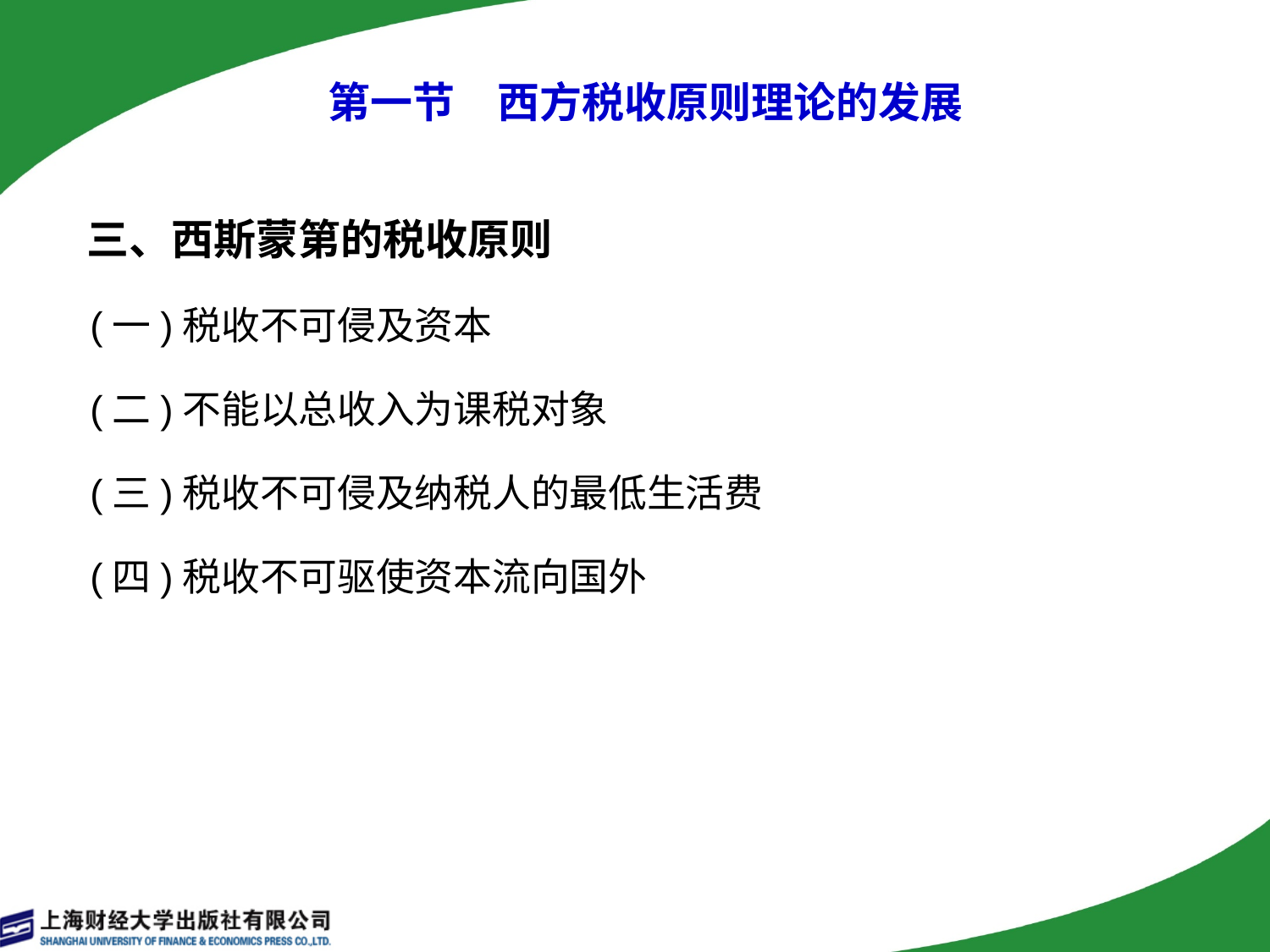

# 第一节　西方税收原则理论的发展
  三、西斯蒙第的税收原则
   (一)税收不可侵及资本
   (二)不能以总收入为课税对象
   (三)税收不可侵及纳税人的最低生活费
   (四)税收不可驱使资本流向国外